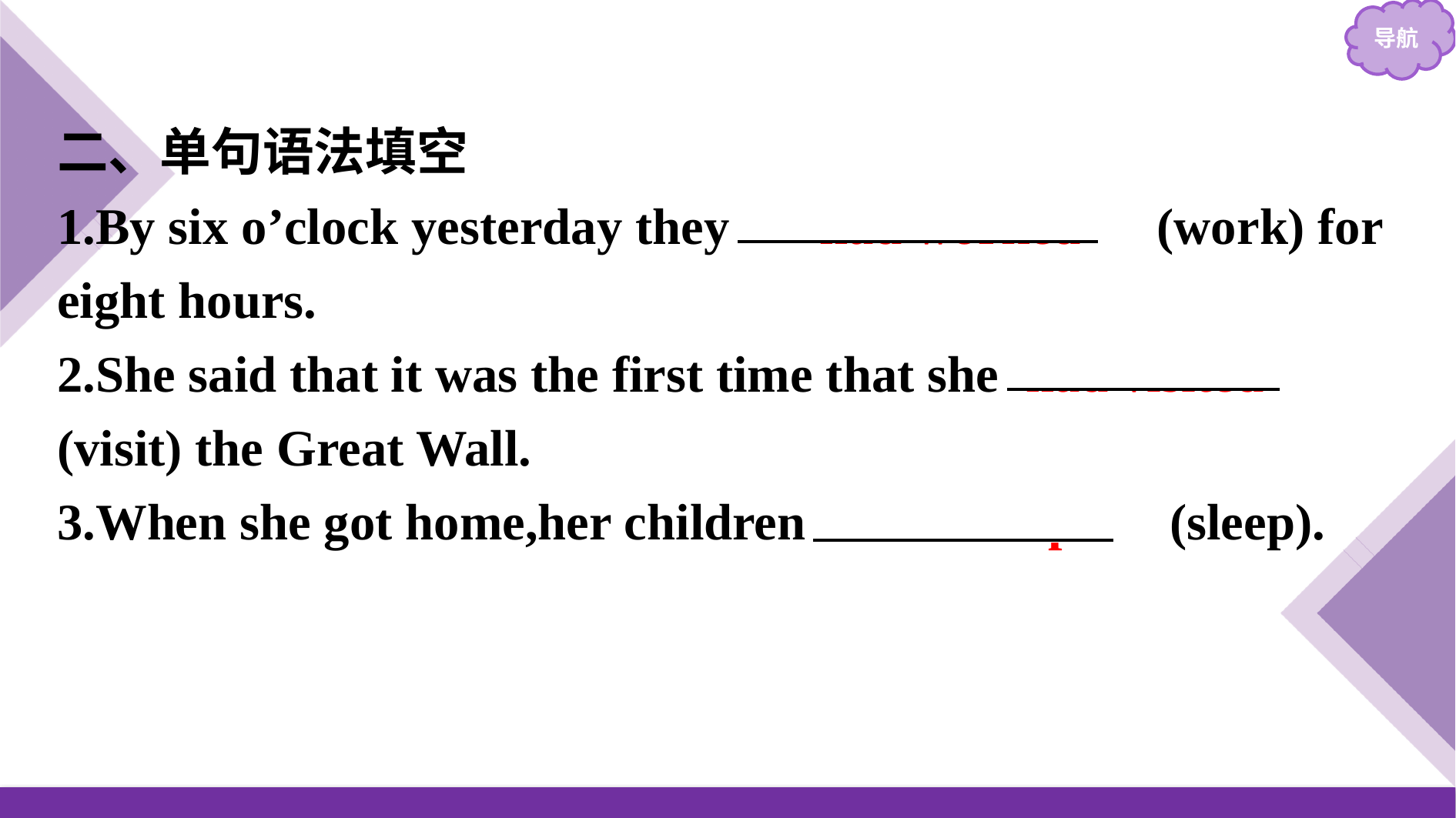

二、单句语法填空
1.By six o’clock yesterday they 　had worked　(work) for eight hours.
2.She said that it was the first time that she  had visited  (visit) the Great Wall.
3.When she got home,her children 　had slept　(sleep).